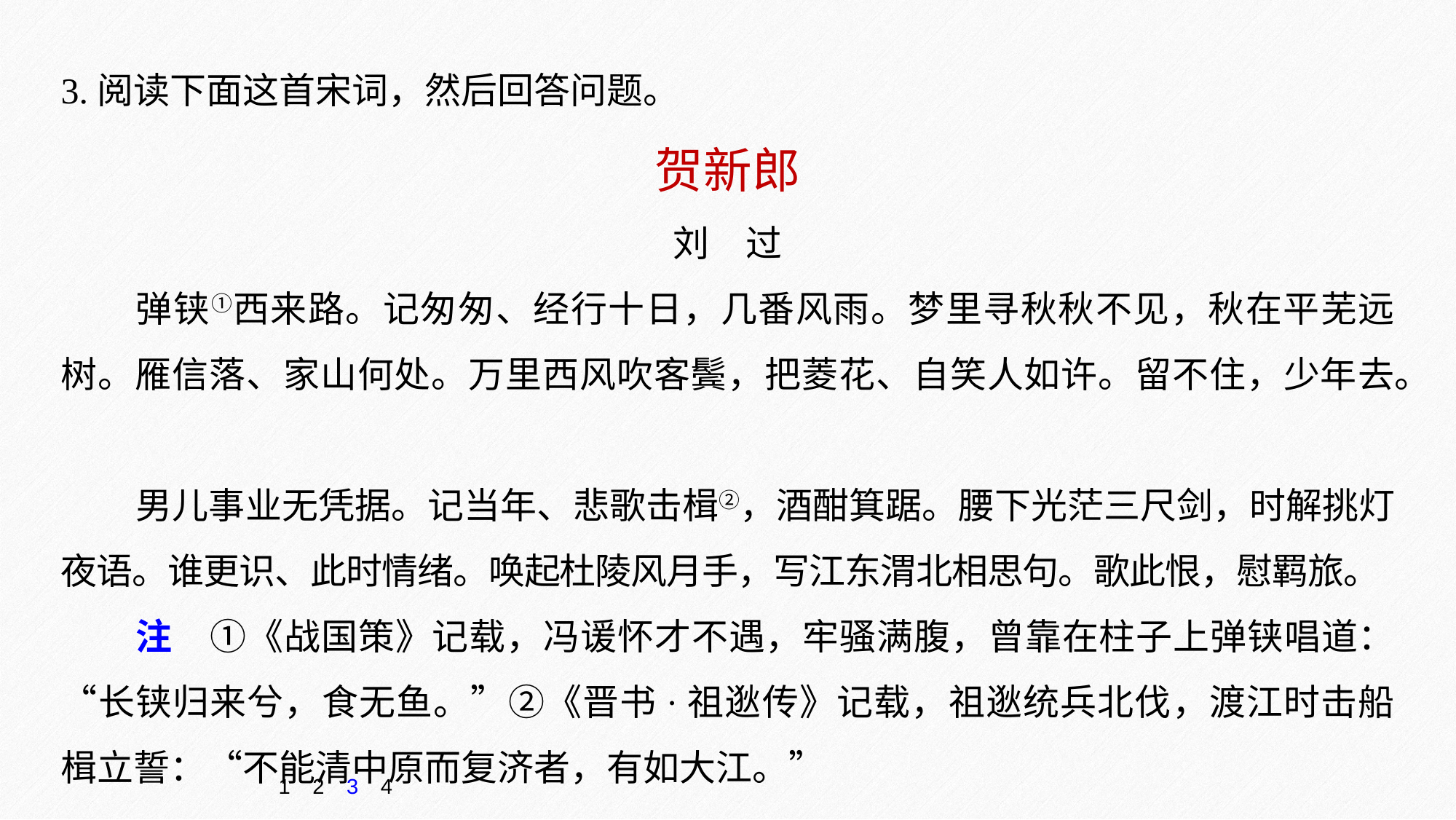

3.阅读下面这首宋词，然后回答问题。
贺新郎
刘　过
弹铗①西来路。记匆匆、经行十日，几番风雨。梦里寻秋秋不见，秋在平芜远树。雁信落、家山何处。万里西风吹客鬓，把菱花、自笑人如许。留不住，少年去。
男儿事业无凭据。记当年、悲歌击楫②，酒酣箕踞。腰下光茫三尺剑，时解挑灯夜语。谁更识、此时情绪。唤起杜陵风月手，写江东渭北相思句。歌此恨，慰羁旅。
注　①《战国策》记载，冯谖怀才不遇，牢骚满腹，曾靠在柱子上弹铗唱道：“长铗归来兮，食无鱼。”②《晋书·祖逖传》记载，祖逖统兵北伐，渡江时击船楫立誓：“不能清中原而复济者，有如大江。”
1
2
3
4